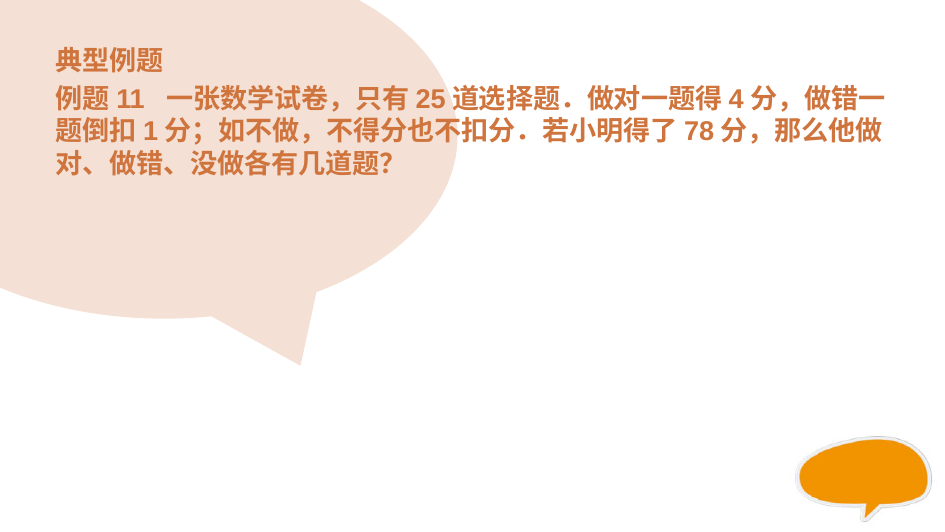

#
典型例题
例题11  一张数学试卷，只有25道选择题．做对一题得4分，做错一题倒扣1分；如不做，不得分也不扣分．若小明得了78分，那么他做对、做错、没做各有几道题？